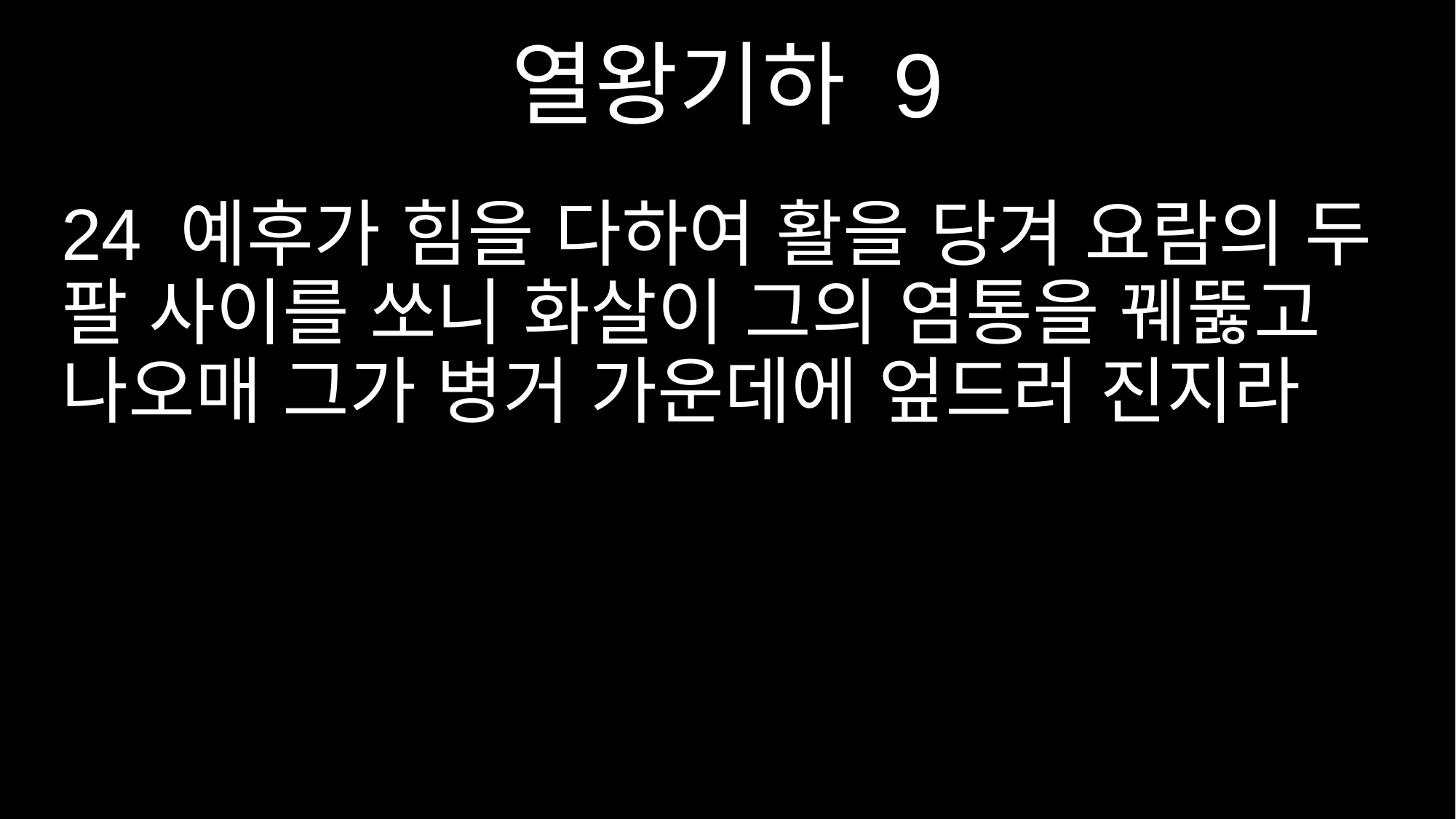

열왕기하 9
24 예후가 힘을 다하여 활을 당겨 요람의 두 팔 사이를 쏘니 화살이 그의 염통을 꿰뚫고 나오매 그가 병거 가운데에 엎드러 진지라